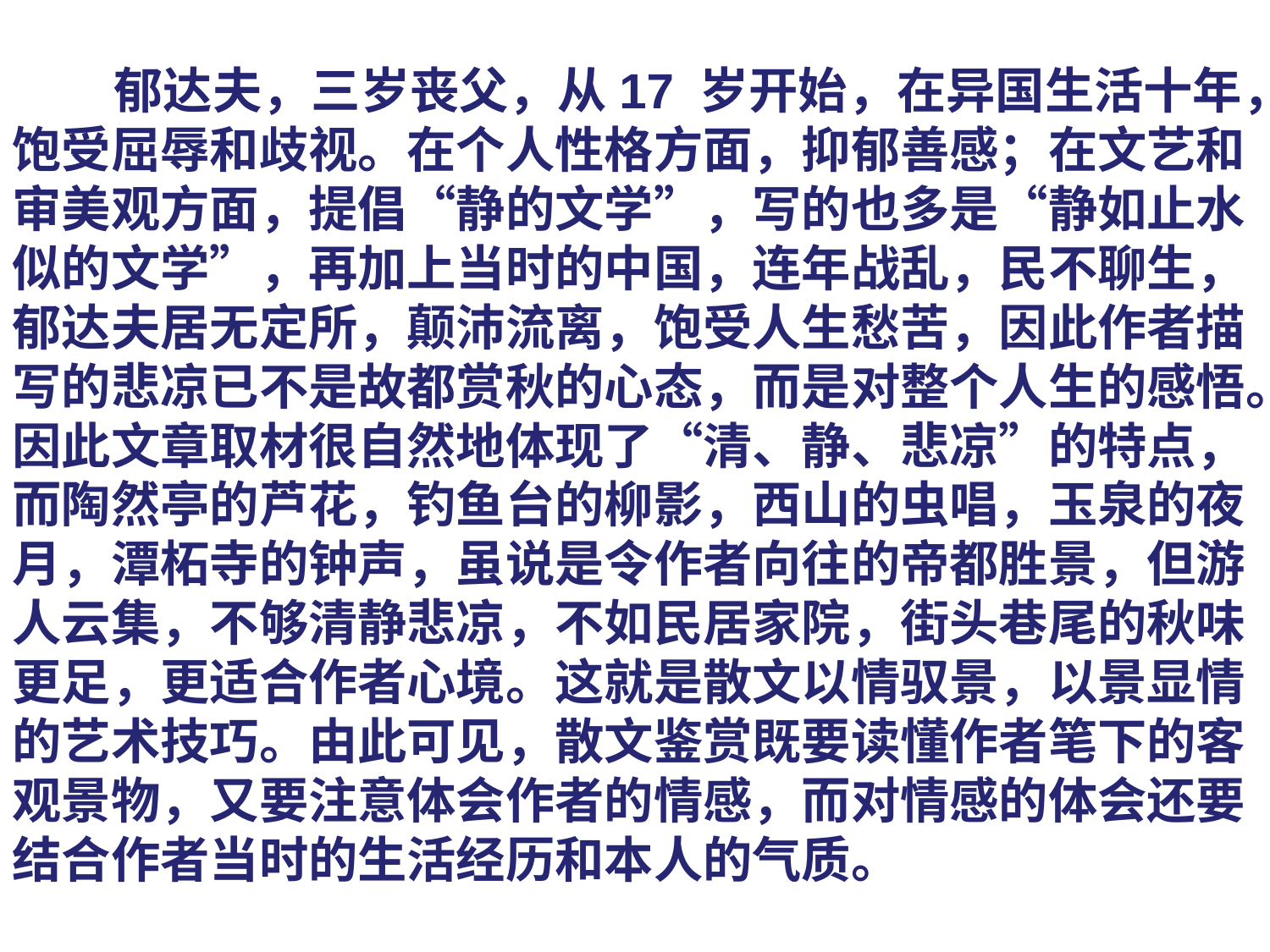

郁达夫，三岁丧父，从17 岁开始，在异国生活十年，饱受屈辱和歧视。在个人性格方面，抑郁善感；在文艺和审美观方面，提倡“静的文学”，写的也多是“静如止水似的文学”，再加上当时的中国，连年战乱，民不聊生，郁达夫居无定所，颠沛流离，饱受人生愁苦，因此作者描写的悲凉已不是故都赏秋的心态，而是对整个人生的感悟。因此文章取材很自然地体现了“清、静、悲凉”的特点，而陶然亭的芦花，钓鱼台的柳影，西山的虫唱，玉泉的夜月，潭柘寺的钟声，虽说是令作者向往的帝都胜景，但游人云集，不够清静悲凉，不如民居家院，街头巷尾的秋味更足，更适合作者心境。这就是散文以情驭景，以景显情的艺术技巧。由此可见，散文鉴赏既要读懂作者笔下的客观景物，又要注意体会作者的情感，而对情感的体会还要结合作者当时的生活经历和本人的气质。